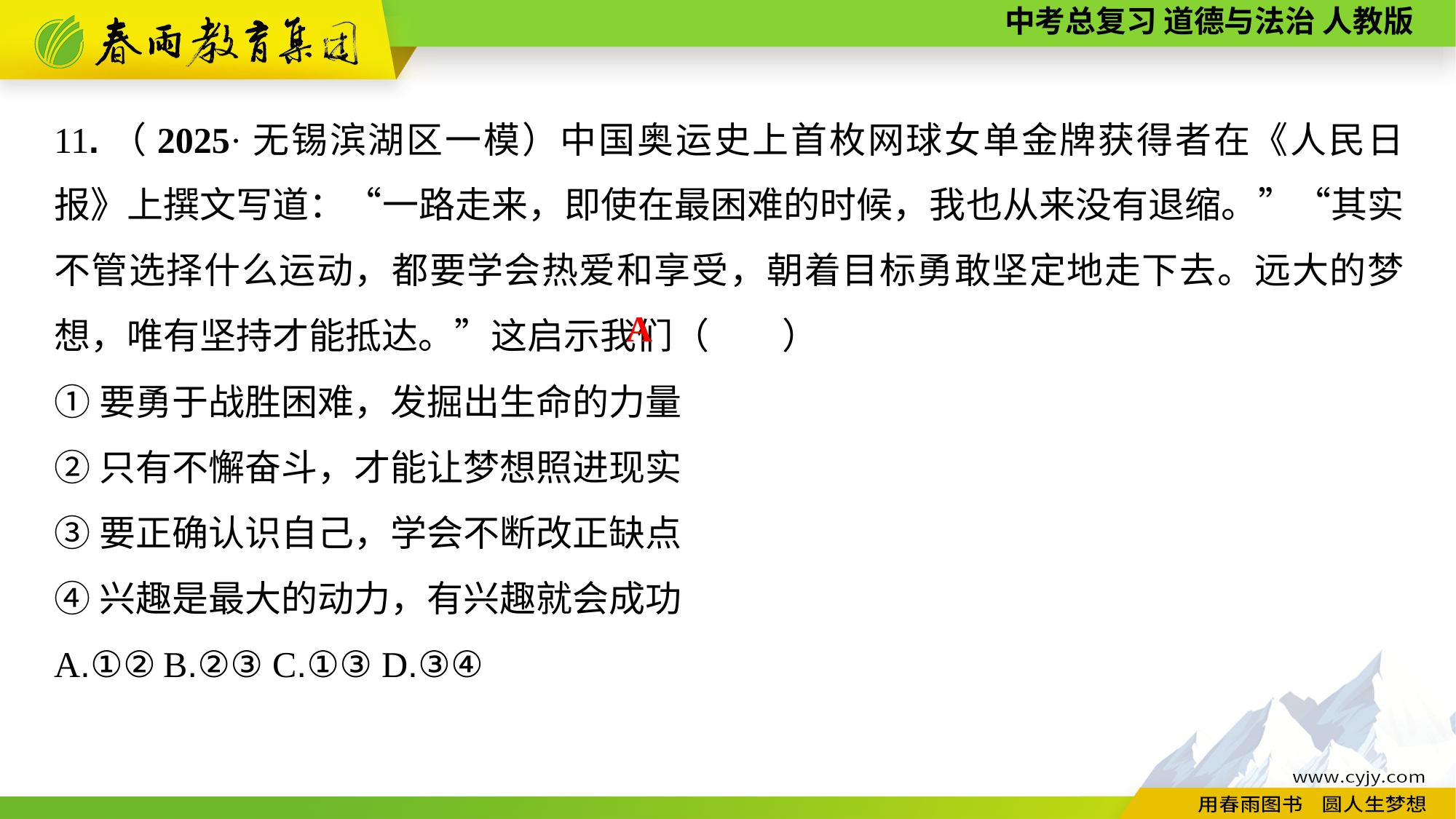

11.（2025·无锡滨湖区一模）中国奥运史上首枚网球女单金牌获得者在《人民日报》上撰文写道：“一路走来，即使在最困难的时候，我也从来没有退缩。”“其实不管选择什么运动，都要学会热爱和享受，朝着目标勇敢坚定地走下去。远大的梦想，唯有坚持才能抵达。”这启示我们（　　）
①要勇于战胜困难，发掘出生命的力量
②只有不懈奋斗，才能让梦想照进现实
③要正确认识自己，学会不断改正缺点
④兴趣是最大的动力，有兴趣就会成功
A.①②	B.②③	C.①③	D.③④
A